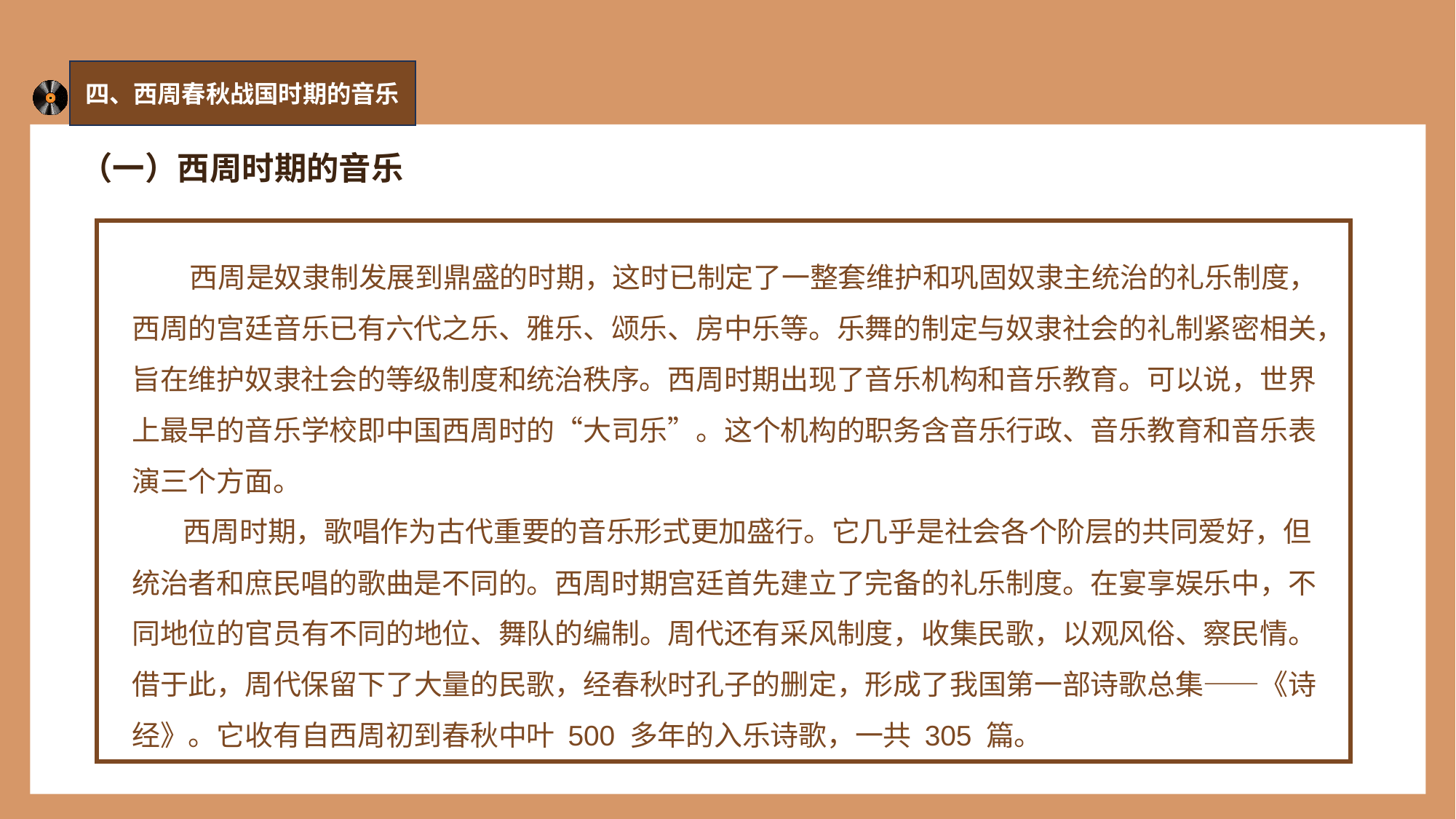

四、西周春秋战国时期的音乐
（一）西周时期的音乐

        西周是奴隶制发展到鼎盛的时期，这时已制定了一整套维护和巩固奴隶主统治的礼乐制度，西周的宫廷音乐已有六代之乐、雅乐、颂乐、房中乐等。乐舞的制定与奴隶社会的礼制紧密相关，旨在维护奴隶社会的等级制度和统治秩序。西周时期出现了音乐机构和音乐教育。可以说，世界上最早的音乐学校即中国西周时的“大司乐”。这个机构的职务含音乐行政、音乐教育和音乐表演三个方面。
       西周时期，歌唱作为古代重要的音乐形式更加盛行。它几乎是社会各个阶层的共同爱好，但统治者和庶民唱的歌曲是不同的。西周时期宫廷首先建立了完备的礼乐制度。在宴享娱乐中，不同地位的官员有不同的地位、舞队的编制。周代还有采风制度，收集民歌，以观风俗、察民情。借于此，周代保留下了大量的民歌，经春秋时孔子的删定，形成了我国第一部诗歌总集——《诗经》。它收有自西周初到春秋中叶 500 多年的入乐诗歌，一共 305 篇。